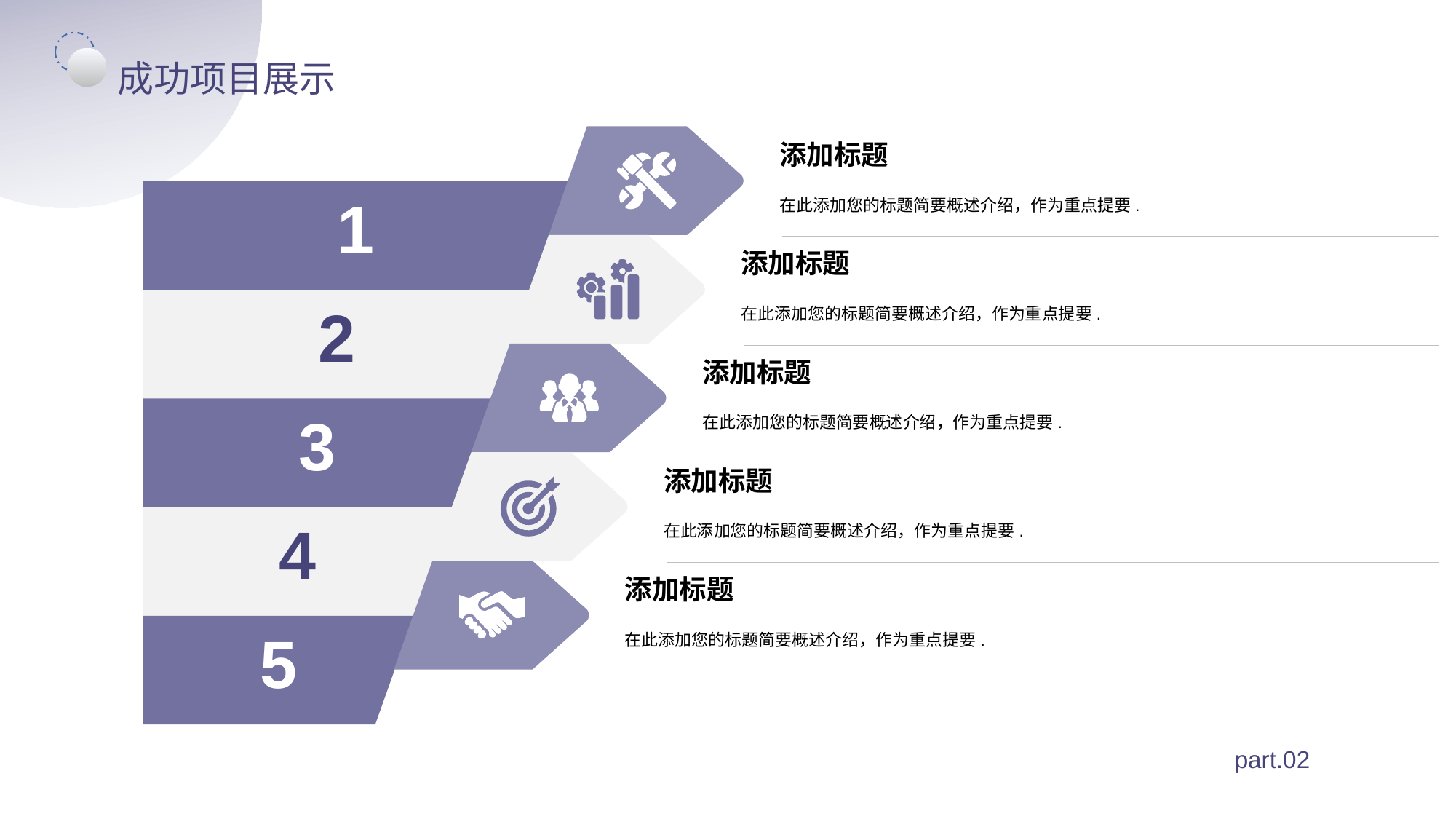

成功项目展示

添加标题
在此添加您的标题简要概述介绍，作为重点提要.

1

添加标题
在此添加您的标题简要概述介绍，作为重点提要.

2

添加标题
在此添加您的标题简要概述介绍，作为重点提要.

3

添加标题
在此添加您的标题简要概述介绍，作为重点提要.

4

添加标题
在此添加您的标题简要概述介绍，作为重点提要.

5
part.02